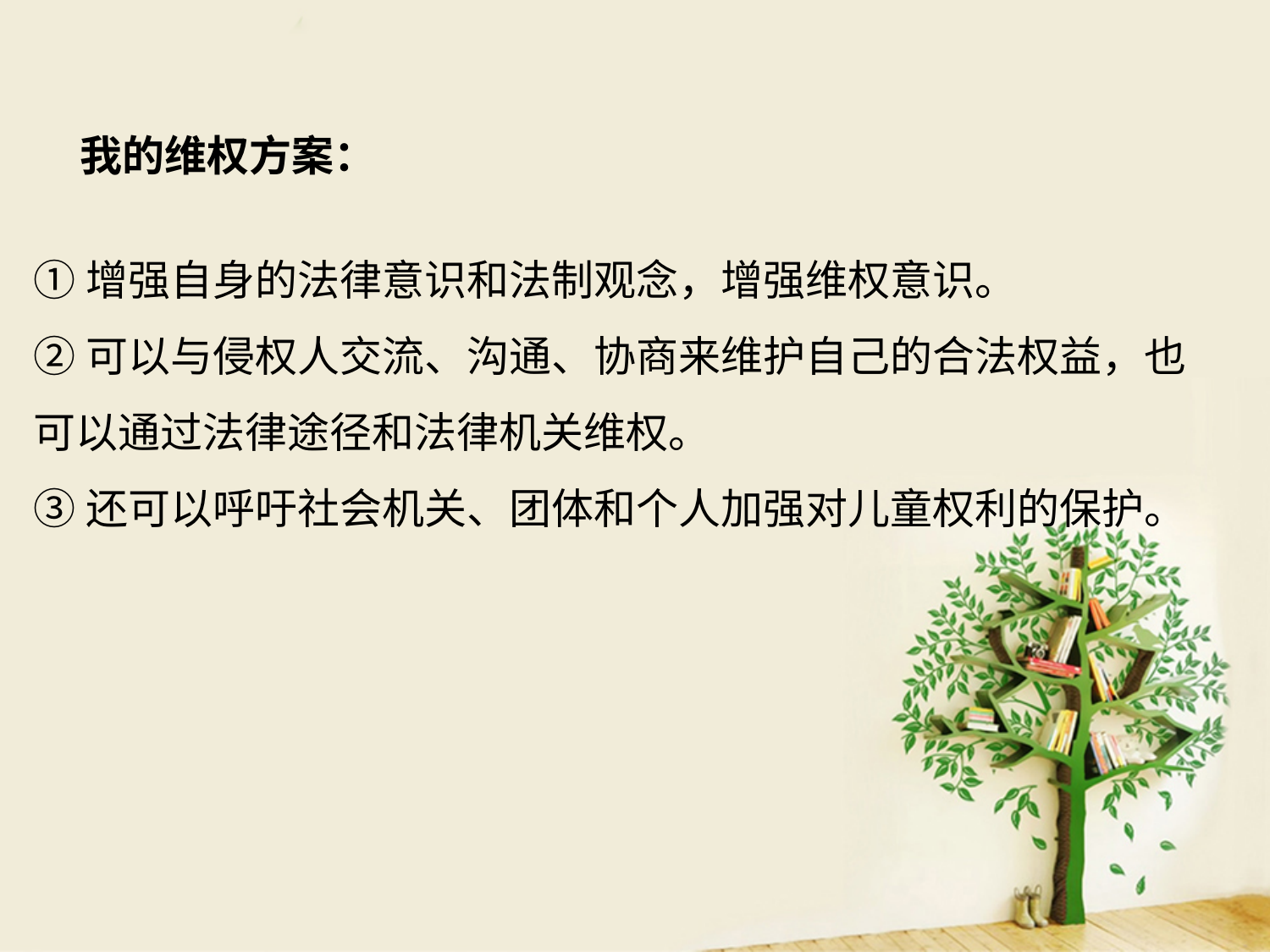

#
我的维权方案：
①增强自身的法律意识和法制观念，增强维权意识。
②可以与侵权人交流、沟通、协商来维护自己的合法权益，也可以通过法律途径和法律机关维权。
③还可以呼吁社会机关、团体和个人加强对儿童权利的保护。